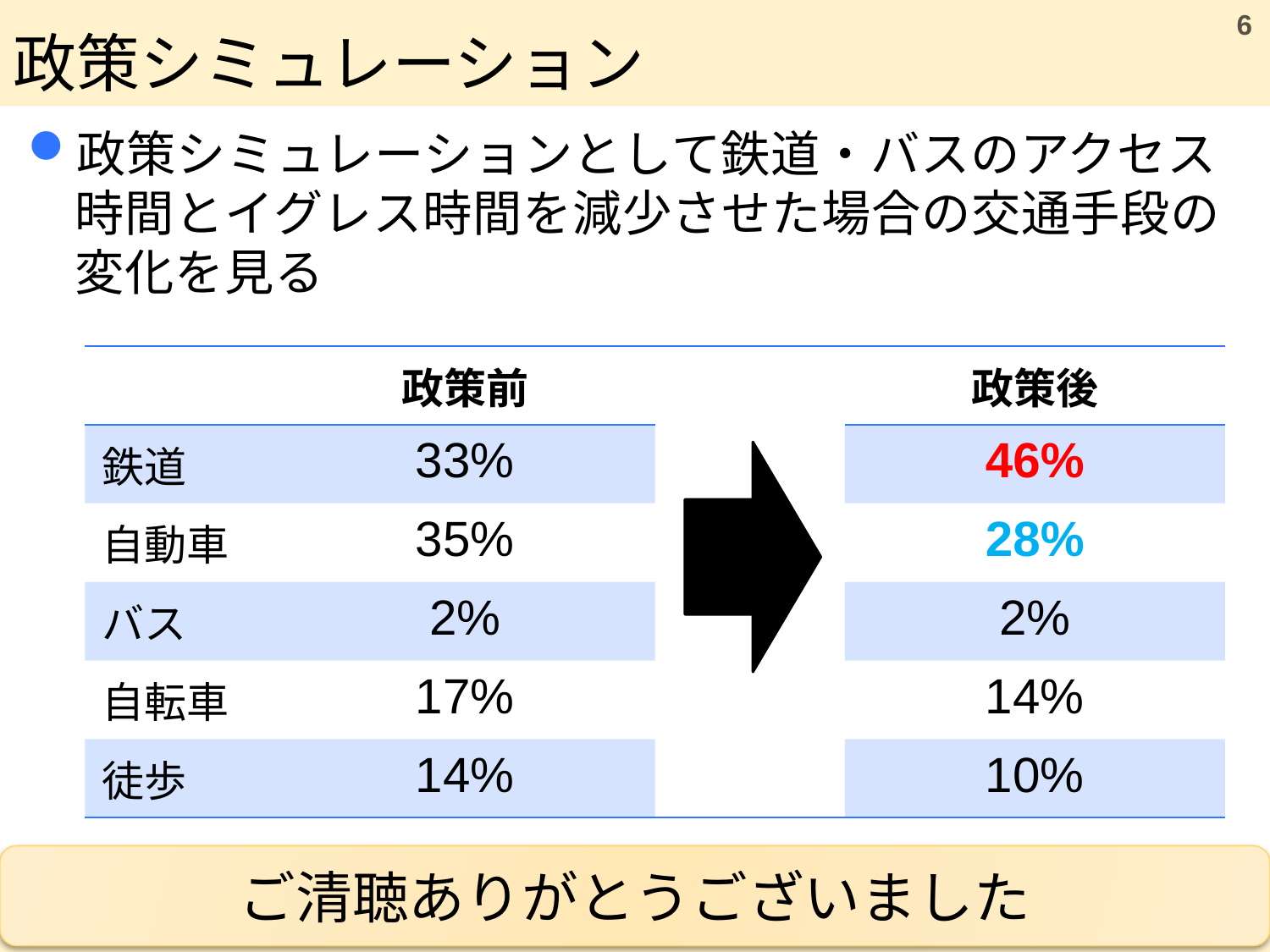

# 政策シミュレーション
6
政策シミュレーションとして鉄道・バスのアクセス時間とイグレス時間を減少させた場合の交通手段の変化を見る
|  | 政策前 |  | 政策後 |
| --- | --- | --- | --- |
| 鉄道 | 33% |  | 46% |
| 自動車 | 35% |  | 28% |
| バス | 2% |  | 2% |
| 自転車 | 17% |  | 14% |
| 徒歩 | 14% |  | 10% |

ご清聴ありがとうございました